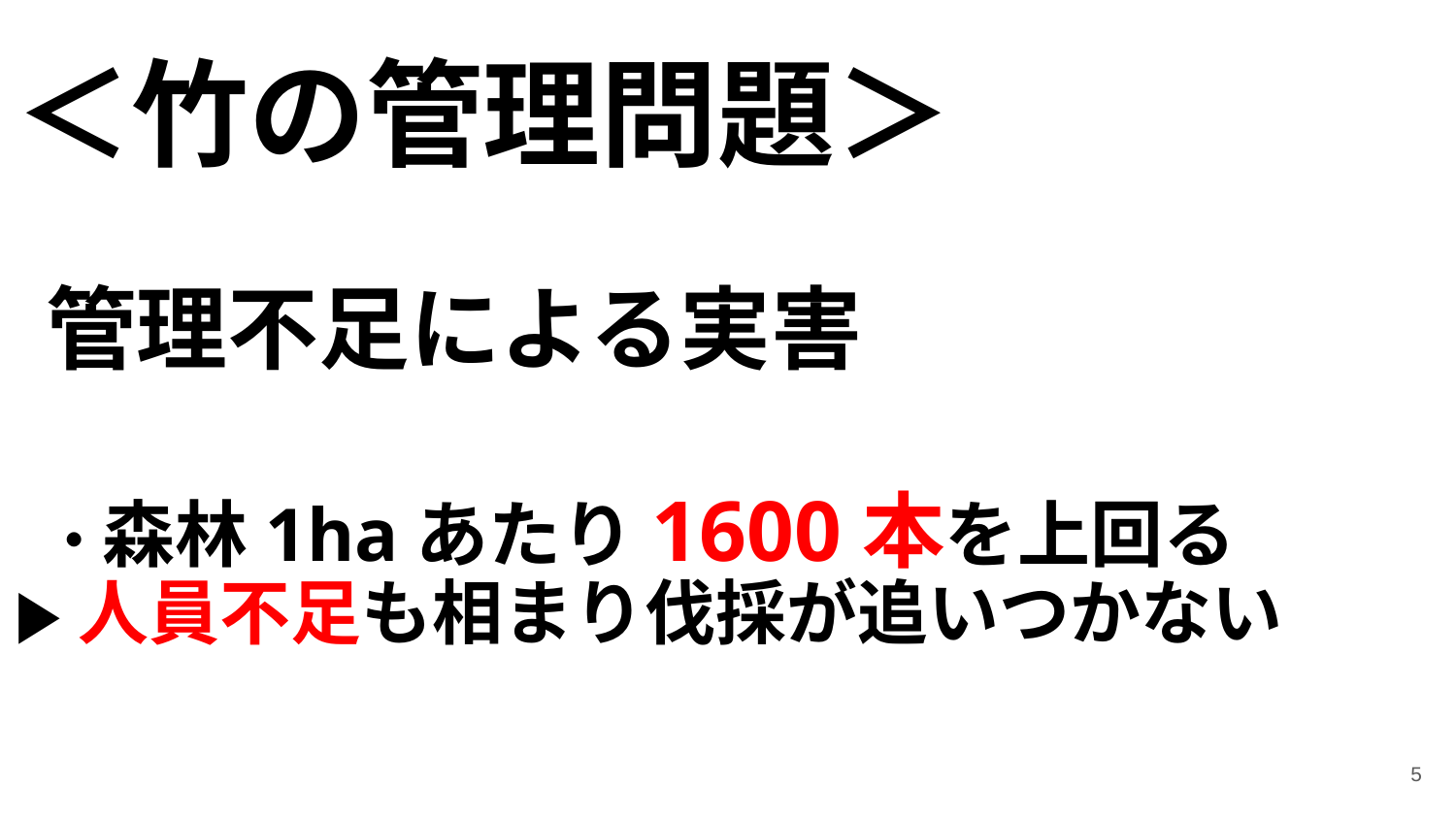

＜竹の管理問題＞
管理不足による実害

・森林1haあたり1600本を上回る

▶︎人員不足も相まり伐採が追いつかない

5